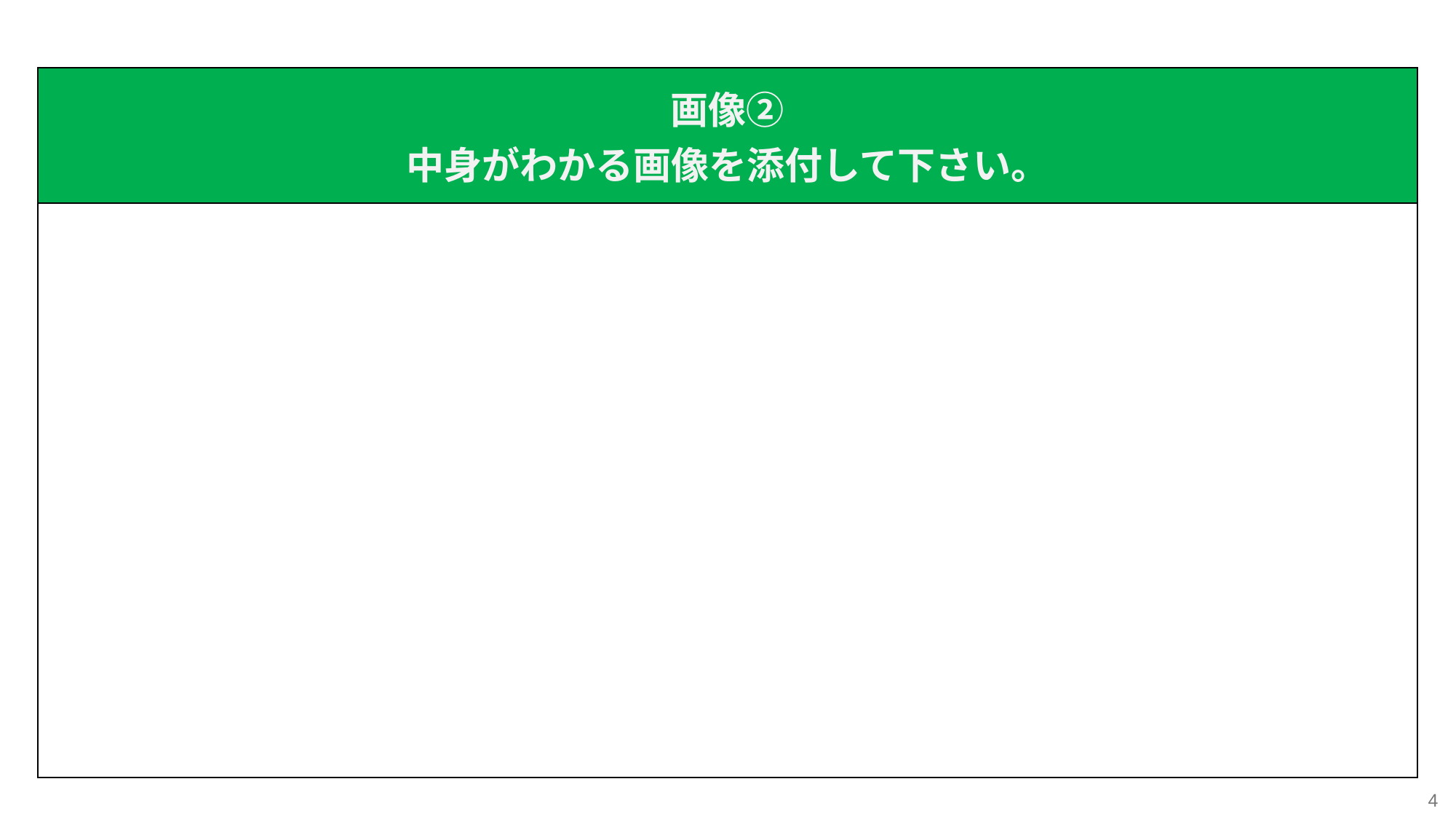

| 画像② 中身がわかる画像を添付して下さい。 |
| --- |
|  |
4